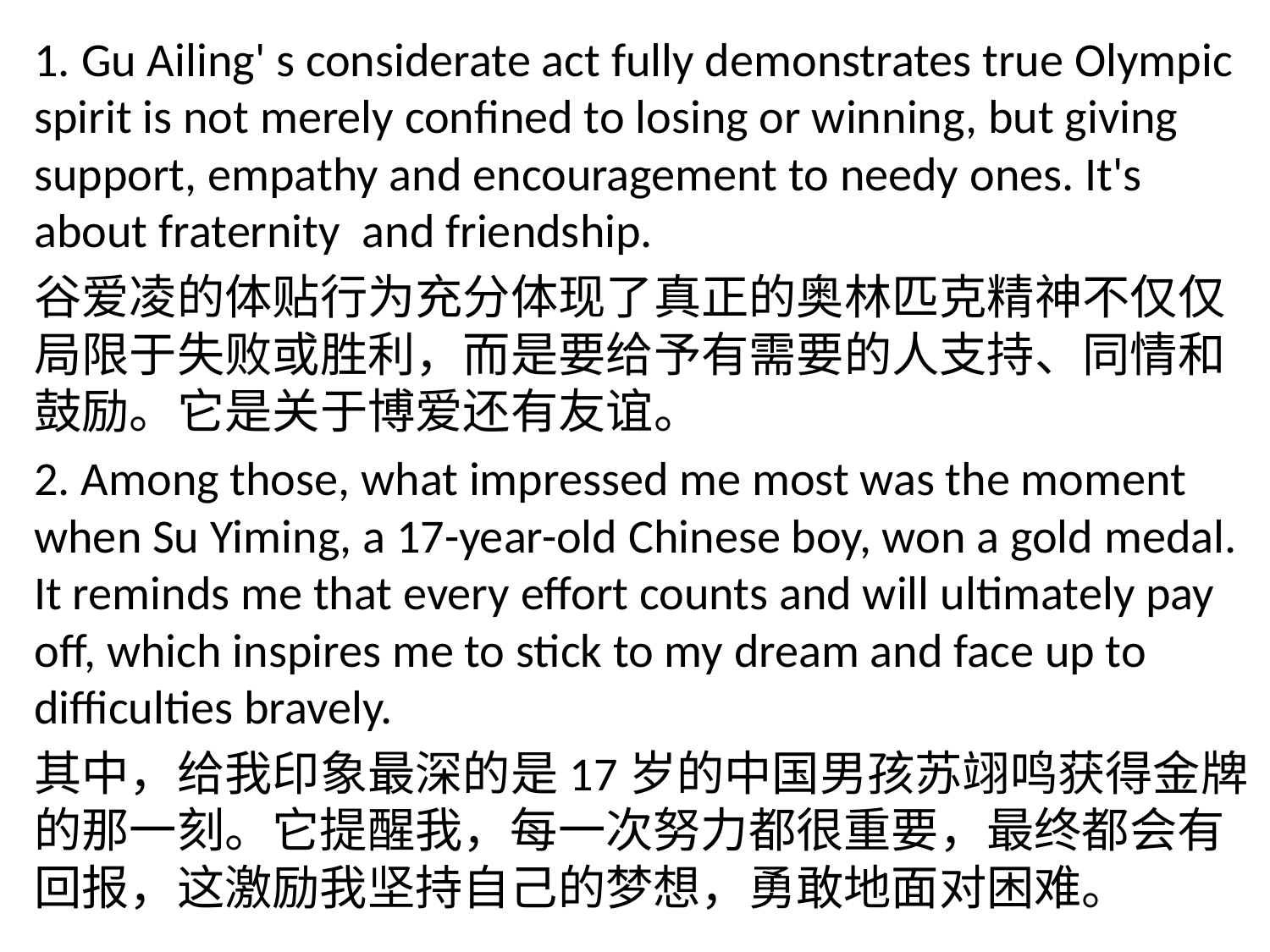

1. Gu Ailing' s considerate act fully demonstrates true Olympic spirit is not merely confined to losing or winning, but giving support, empathy and encouragement to needy ones. It's about fraternity  and friendship.
谷爱凌的体贴行为充分体现了真正的奥林匹克精神不仅仅局限于失败或胜利，而是要给予有需要的人支持、同情和鼓励。它是关于博爱还有友谊。
2. Among those, what impressed me most was the moment when Su Yiming, a 17-year-old Chinese boy, won a gold medal. It reminds me that every effort counts and will ultimately pay off, which inspires me to stick to my dream and face up to difficulties bravely.
其中，给我印象最深的是17岁的中国男孩苏翊鸣获得金牌的那一刻。它提醒我，每一次努力都很重要，最终都会有回报，这激励我坚持自己的梦想，勇敢地面对困难。
#